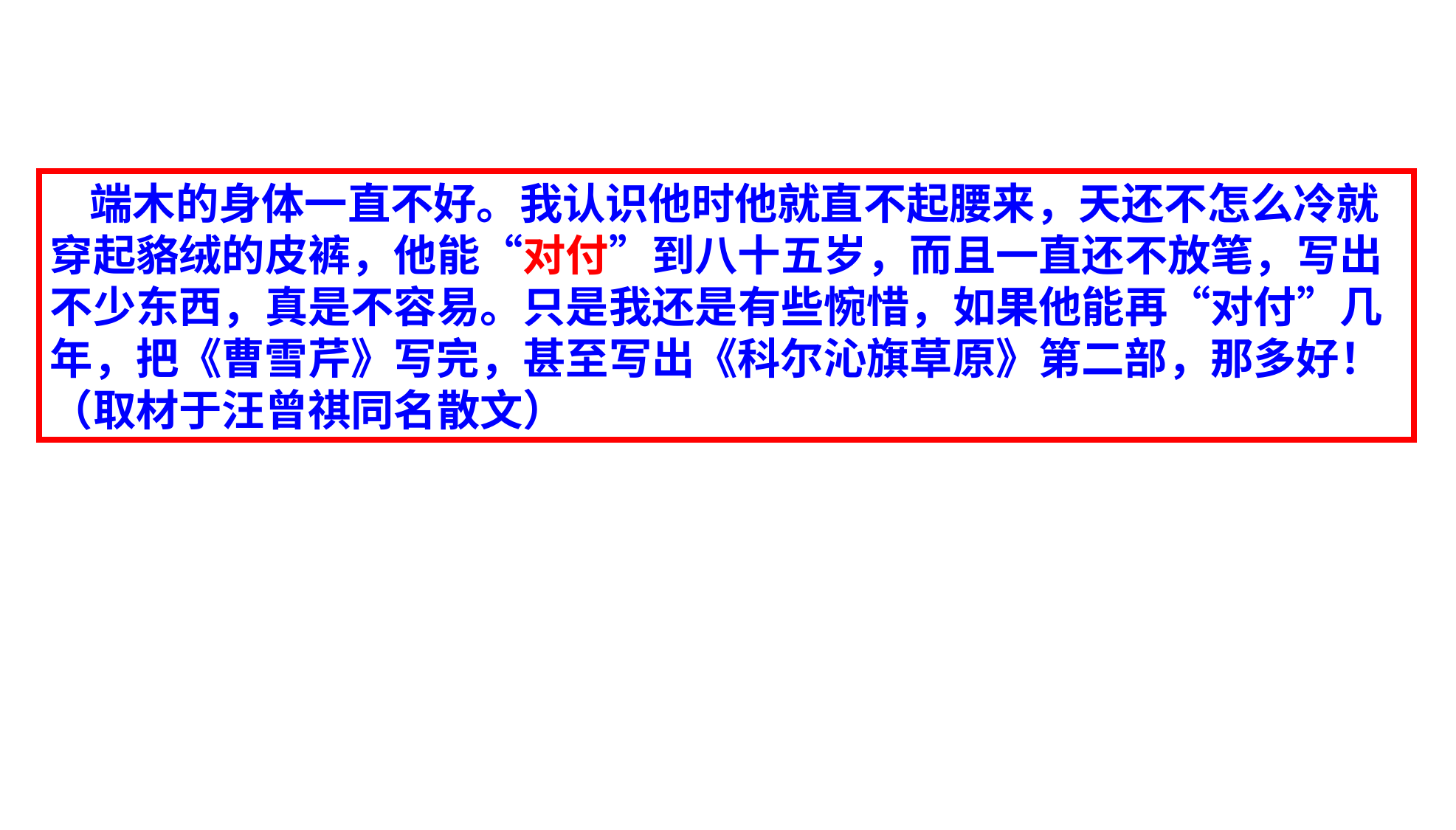

端木的身体一直不好。我认识他时他就直不起腰来，天还不怎么冷就穿起貉绒的皮裤，他能“对付”到八十五岁，而且一直还不放笔，写出不少东西，真是不容易。只是我还是有些惋惜，如果他能再“对付”几年，把《曹雪芹》写完，甚至写出《科尔沁旗草原》第二部，那多好！
（取材于汪曾祺同名散文）